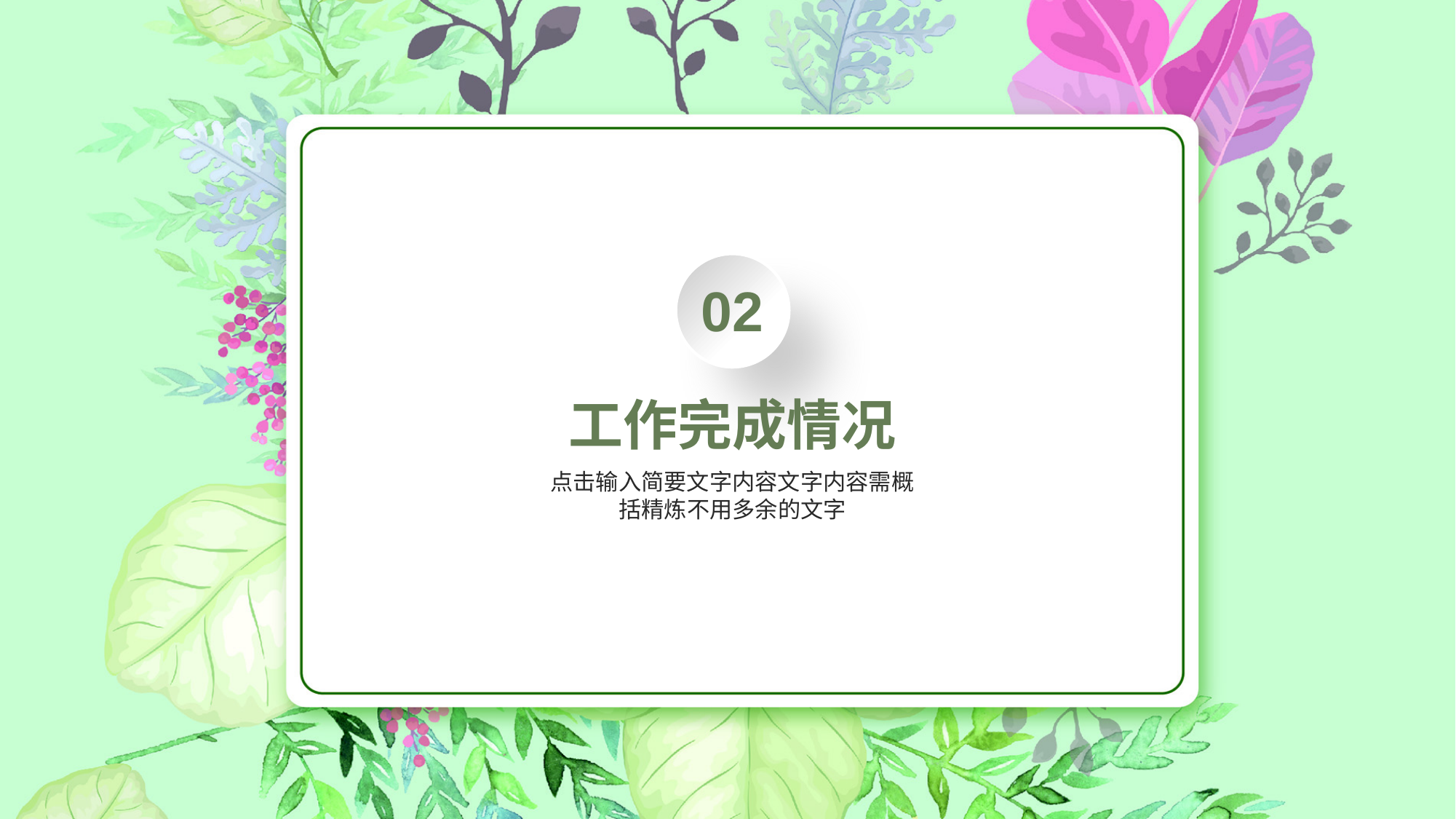

02
工作完成情况
点击输入简要文字内容文字内容需概括精炼不用多余的文字